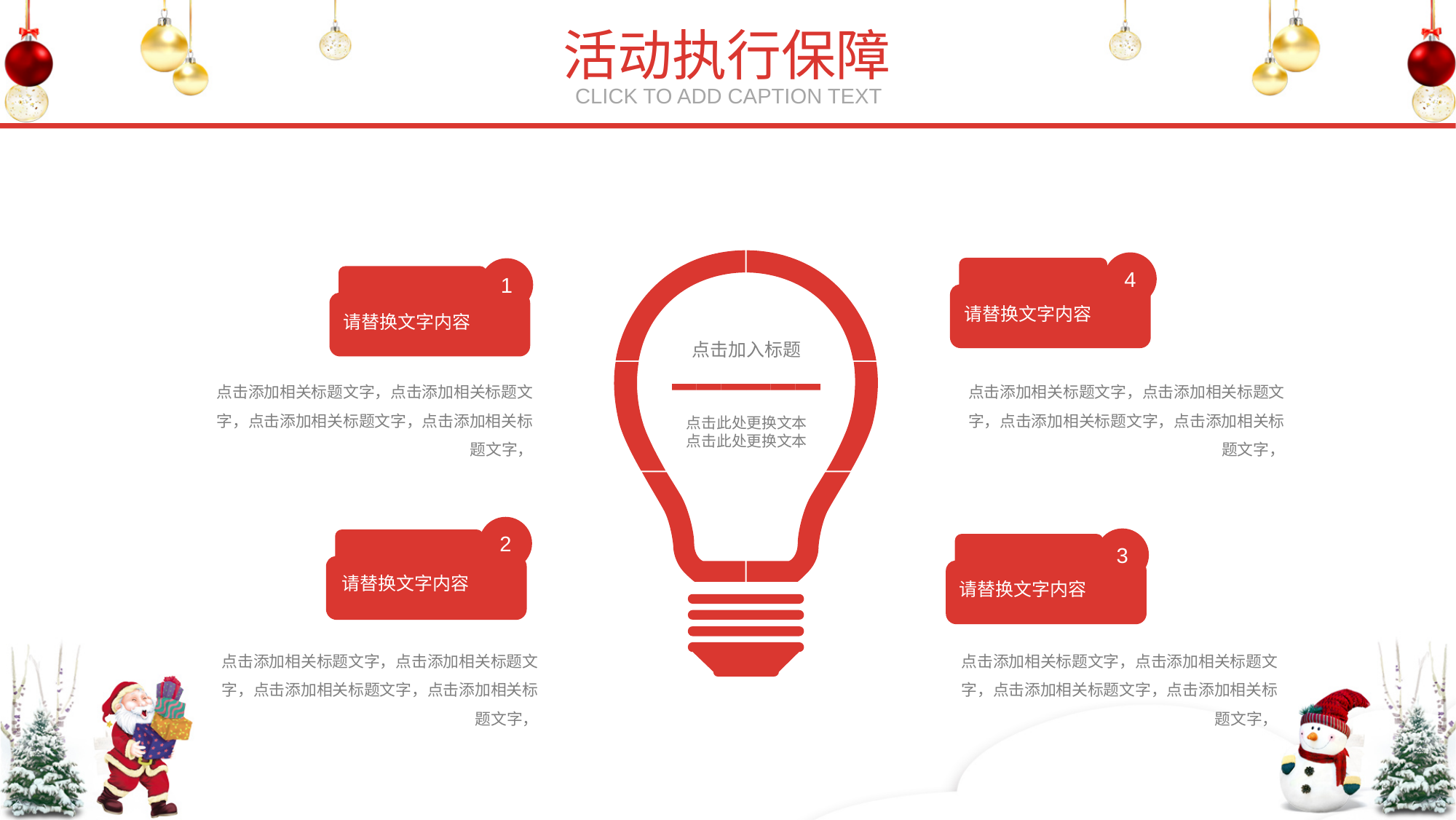

活动执行保障
CLICK TO ADD CAPTION TEXT

4

1

请替换文字内容
请替换文字内容
点击添加相关标题文字，点击添加相关标题文字，点击添加相关标题文字，点击添加相关标题文字，
点击添加相关标题文字，点击添加相关标题文字，点击添加相关标题文字，点击添加相关标题文字，
2
3

请替换文字内容
请替换文字内容
点击添加相关标题文字，点击添加相关标题文字，点击添加相关标题文字，点击添加相关标题文字，
点击添加相关标题文字，点击添加相关标题文字，点击添加相关标题文字，点击添加相关标题文字，
点击加入标题

点击此处更换文本
点击此处更换文本